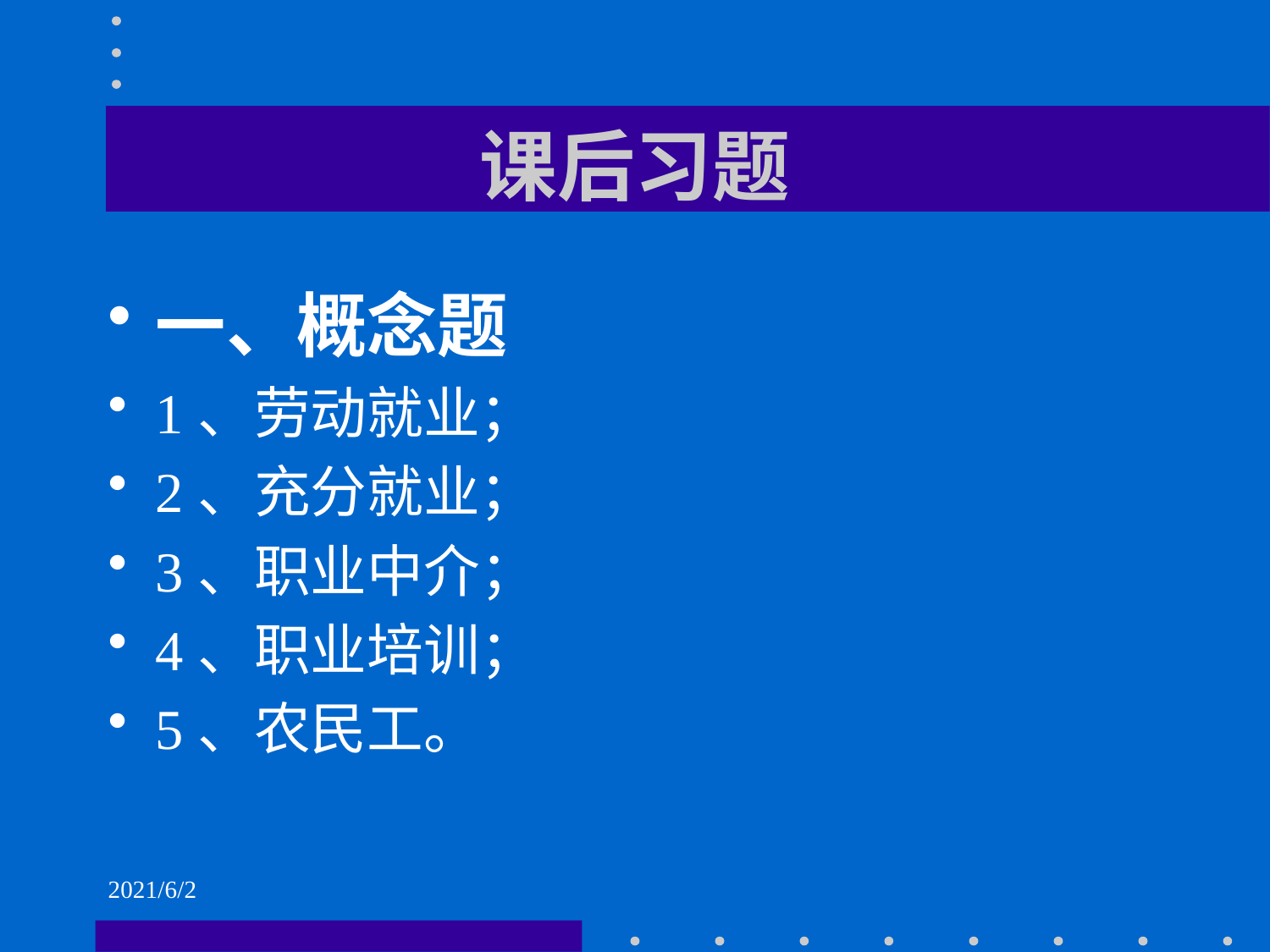

# 课后习题
一、概念题
1、劳动就业；
2、充分就业；
3、职业中介；
4、职业培训；
5、农民工。
2021/6/2